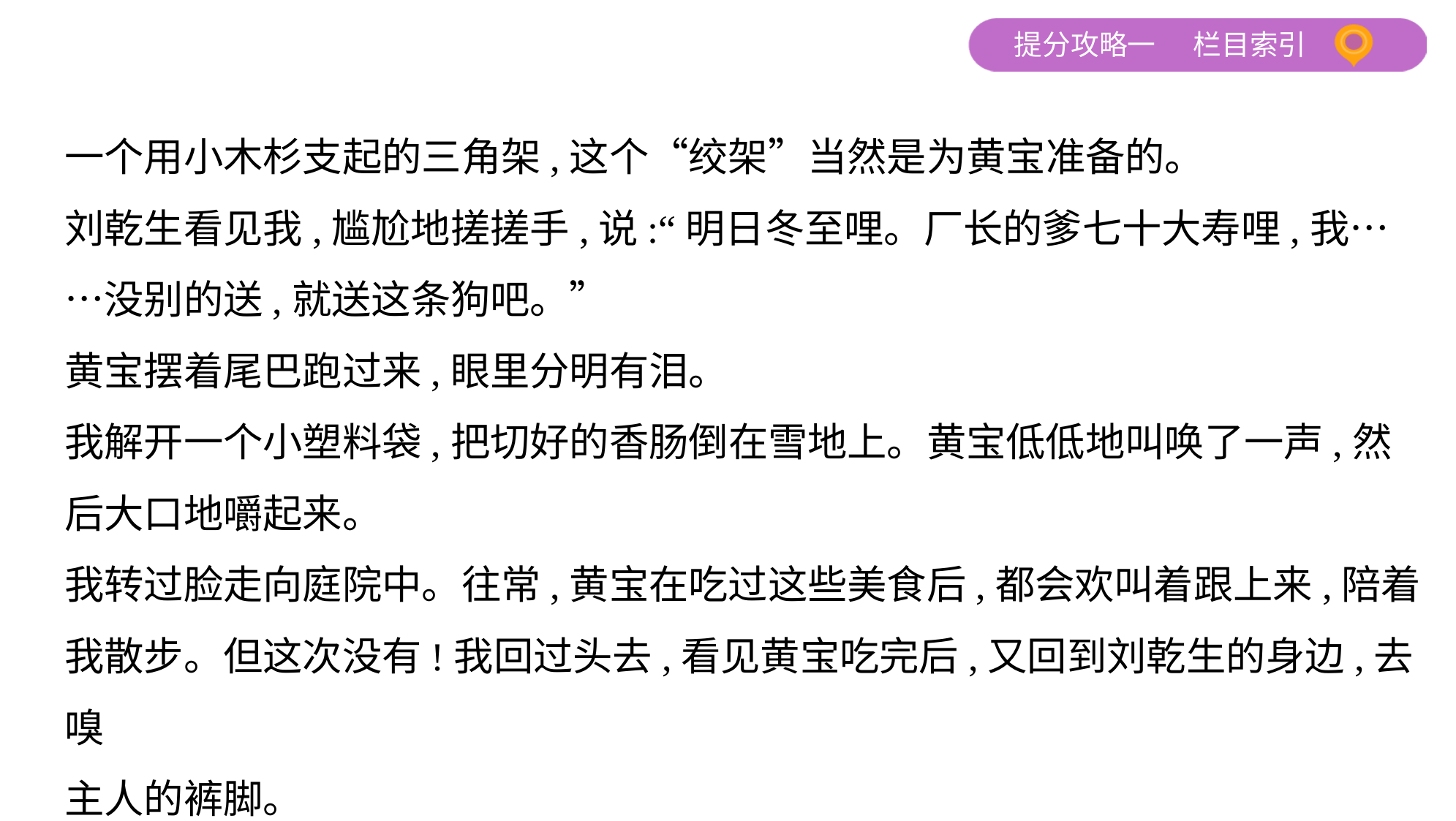

一个用小木杉支起的三角架,这个“绞架”当然是为黄宝准备的。
刘乾生看见我,尴尬地搓搓手,说:“明日冬至哩。厂长的爹七十大寿哩,我…
…没别的送,就送这条狗吧。”
黄宝摆着尾巴跑过来,眼里分明有泪。
我解开一个小塑料袋,把切好的香肠倒在雪地上。黄宝低低地叫唤了一声,然
后大口地嚼起来。
我转过脸走向庭院中。往常,黄宝在吃过这些美食后,都会欢叫着跟上来,陪着
我散步。但这次没有!我回过头去,看见黄宝吃完后,又回到刘乾生的身边,去嗅
主人的裤脚。